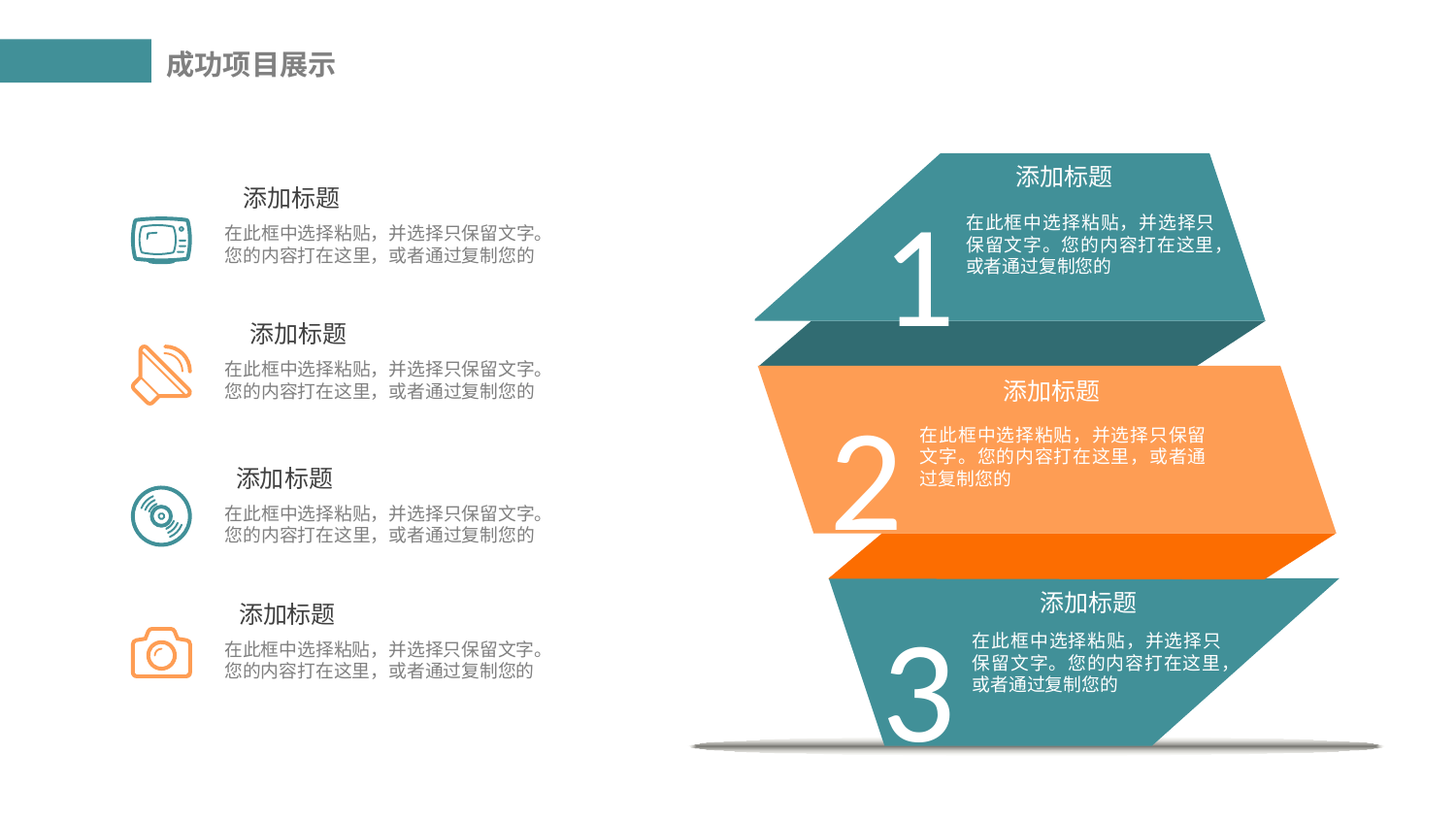

1

添加标题
在此框中选择粘贴，并选择只保留文字。您的内容打在这里，或者通过复制您的

2

添加标题
在此框中选择粘贴，并选择只保留文字。您的内容打在这里，或者通过复制您的

3

添加标题
在此框中选择粘贴，并选择只保留文字。您的内容打在这里，或者通过复制您的
添加标题
在此框中选择粘贴，并选择只保留文字。您的内容打在这里，或者通过复制您的

添加标题
在此框中选择粘贴，并选择只保留文字。您的内容打在这里，或者通过复制您的

添加标题
在此框中选择粘贴，并选择只保留文字。您的内容打在这里，或者通过复制您的

添加标题
在此框中选择粘贴，并选择只保留文字。您的内容打在这里，或者通过复制您的